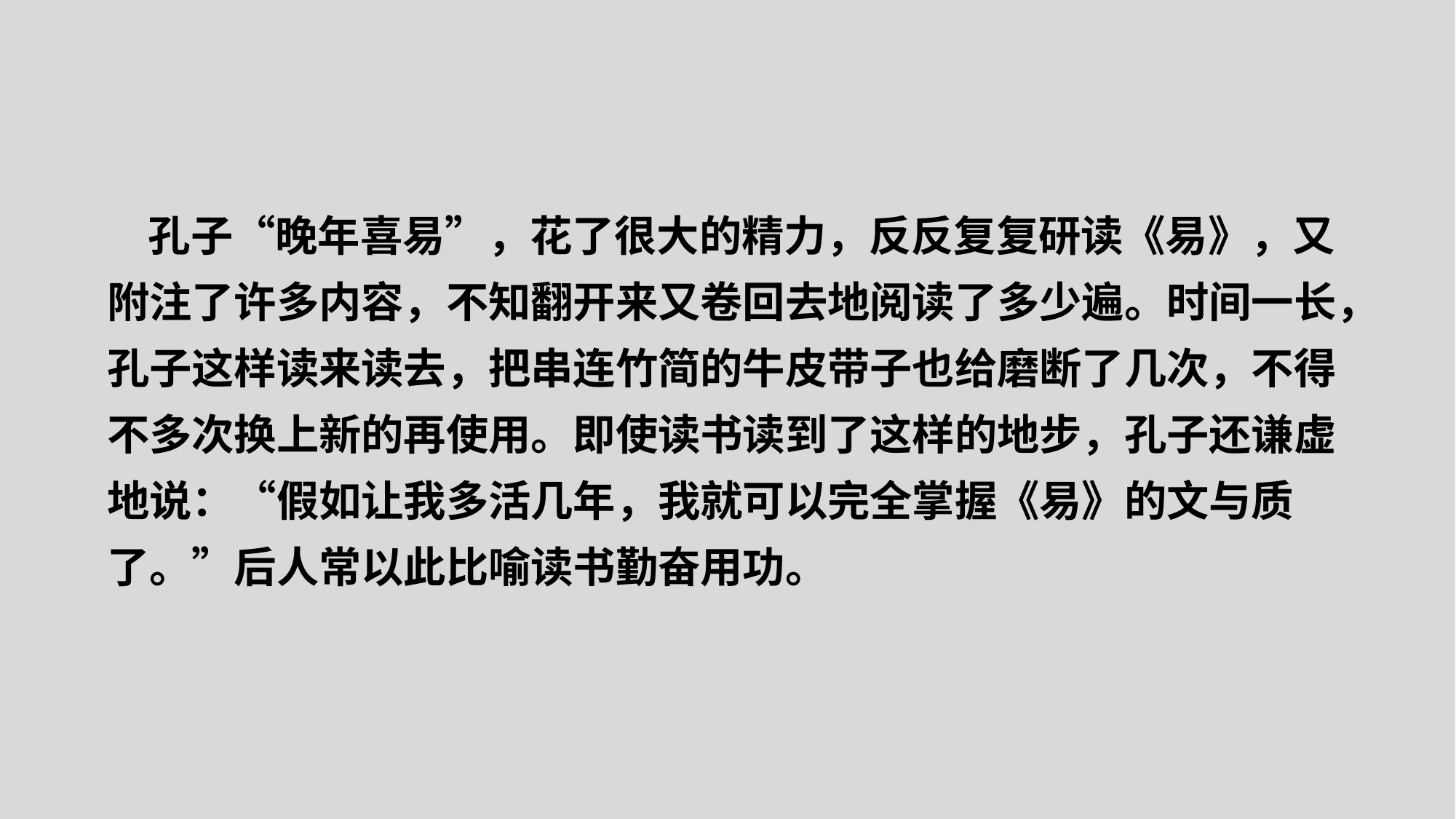

孔子“晚年喜易”，花了很大的精力，反反复复研读《易》，又附注了许多内容，不知翻开来又卷回去地阅读了多少遍。时间一长，孔子这样读来读去，把串连竹简的牛皮带子也给磨断了几次，不得不多次换上新的再使用。即使读书读到了这样的地步，孔子还谦虚地说：“假如让我多活几年，我就可以完全掌握《易》的文与质了。”后人常以此比喻读书勤奋用功。